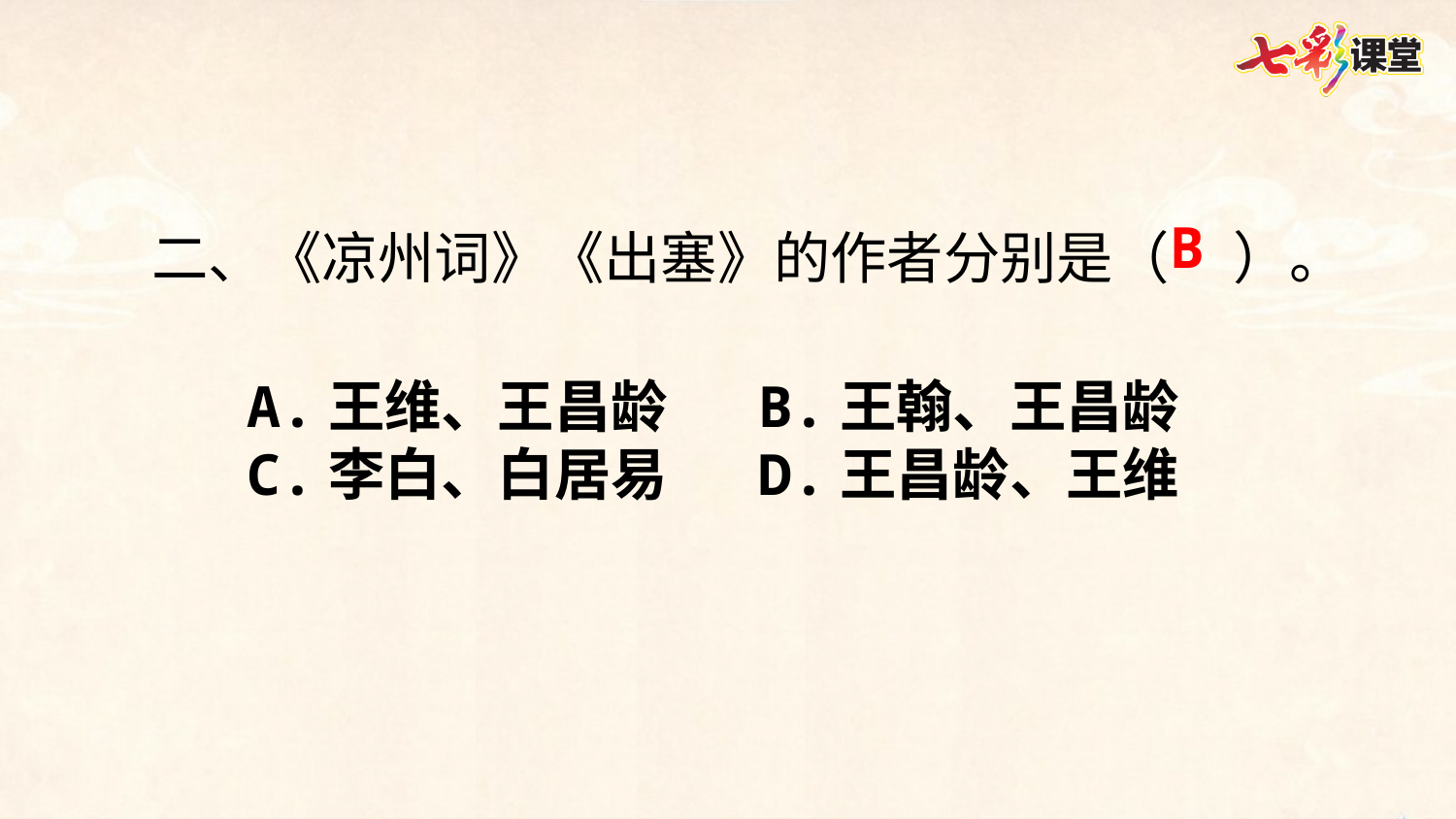

B
二、《凉州词》《出塞》的作者分别是（     ）。
A.王维、王昌龄      B.王翰、王昌龄
C.李白、白居易      D.王昌龄、王维